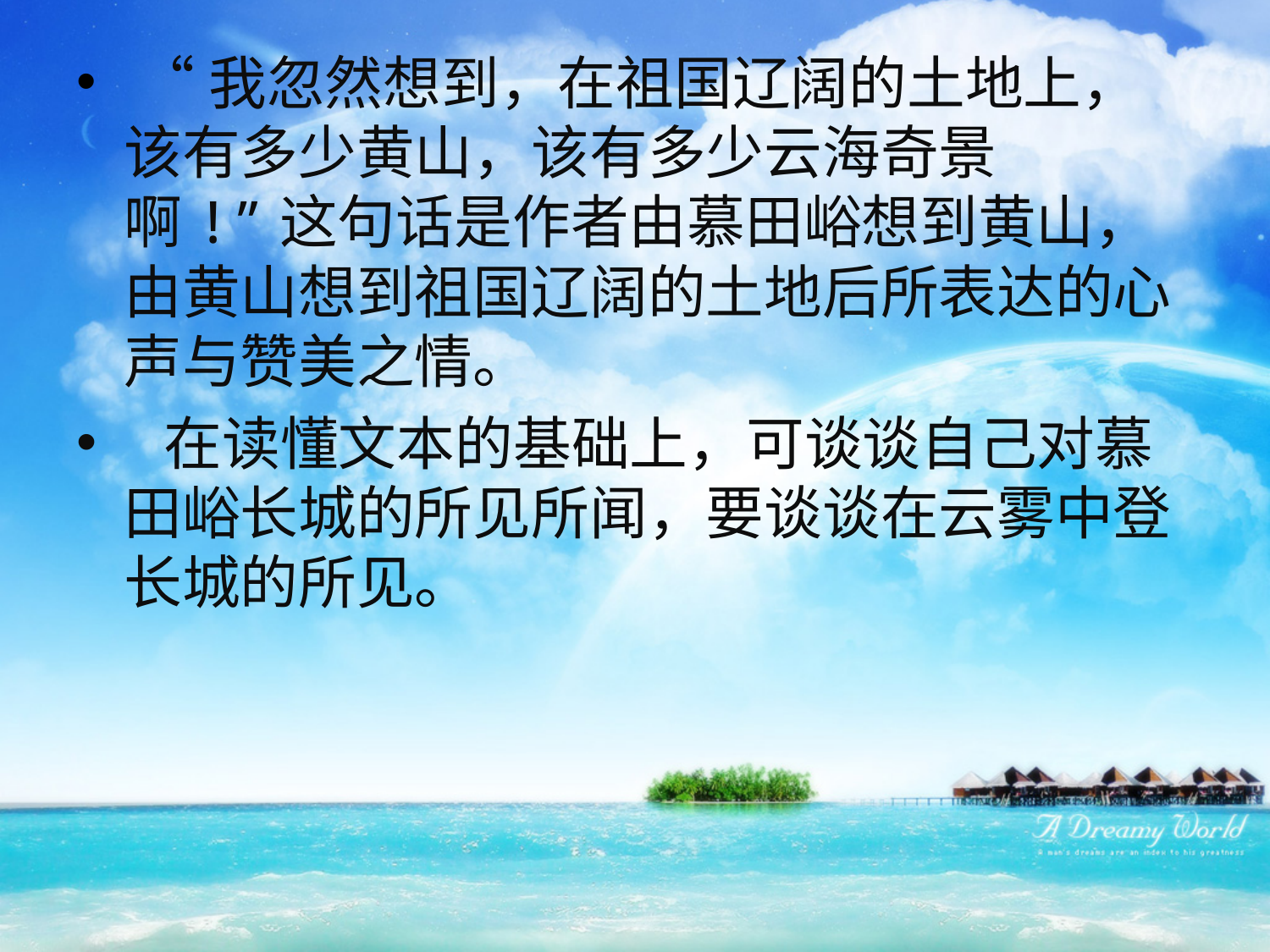

#
 “我忽然想到，在祖国辽阔的土地上，该有多少黄山，该有多少云海奇景啊!”这句话是作者由慕田峪想到黄山，由黄山想到祖国辽阔的土地后所表达的心声与赞美之情。
  在读懂文本的基础上，可谈谈自己对慕田峪长城的所见所闻，要谈谈在云雾中登长城的所见。